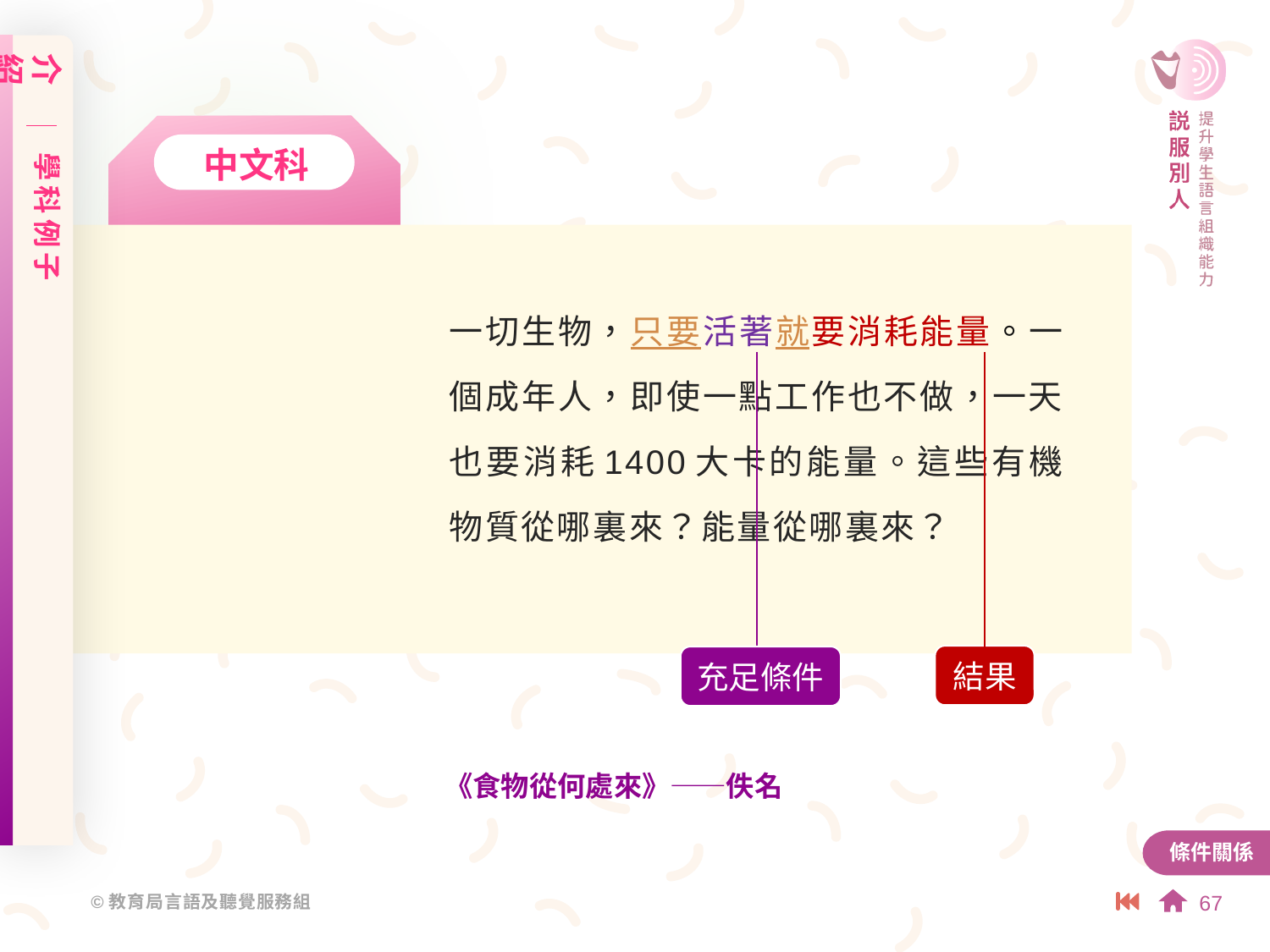

介紹
學科例子

中文科

一切生物，只要活著就要消耗能量。一個成年人，即使一點工作也不做，一天也要消耗1400大卡的能量。這些有機物質從哪裏來？能量從哪裏來？

結果

充足條件
《食物從何處來》——佚名

條件關係
67